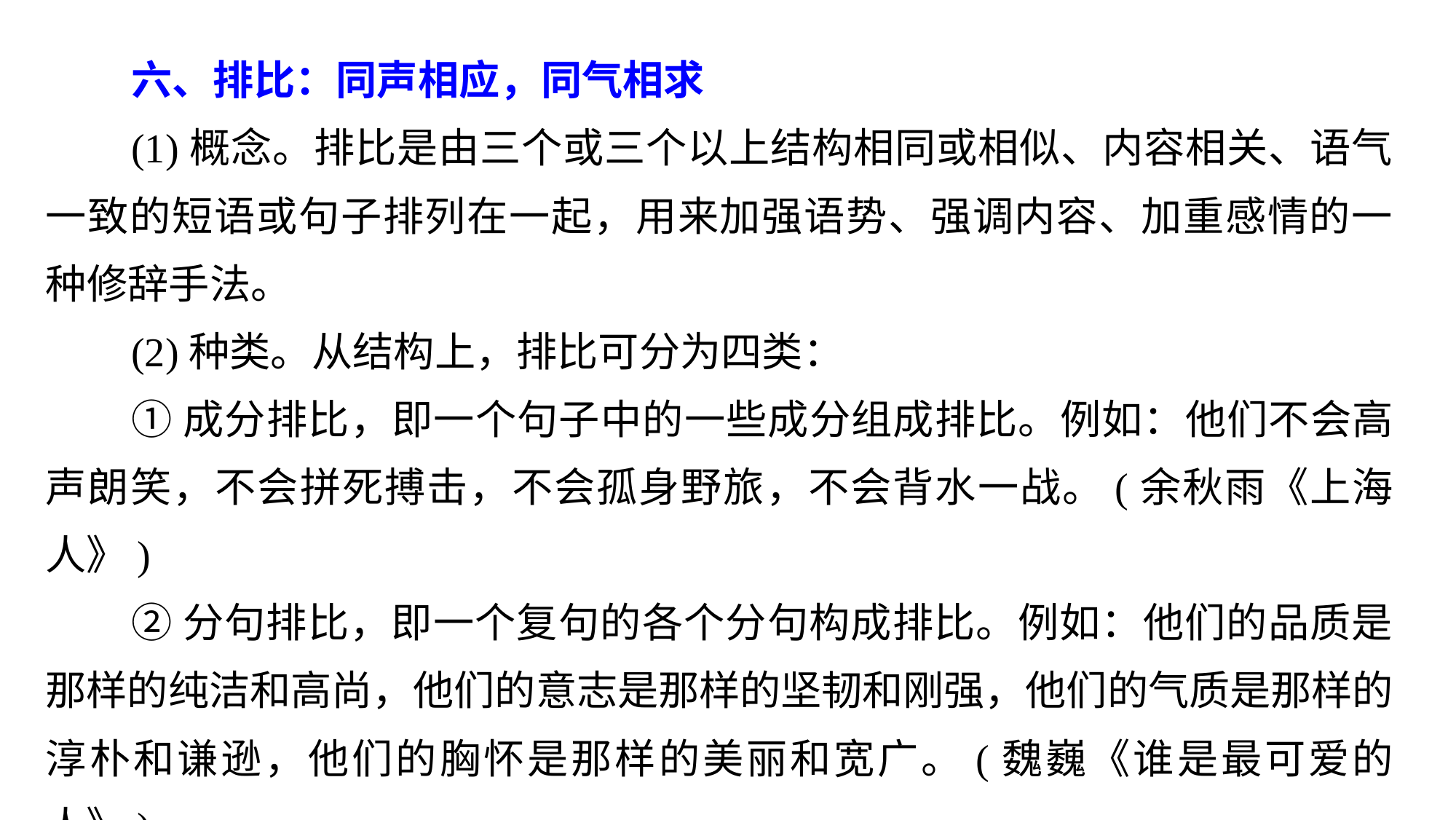

六、排比：同声相应，同气相求
(1)概念。排比是由三个或三个以上结构相同或相似、内容相关、语气一致的短语或句子排列在一起，用来加强语势、强调内容、加重感情的一种修辞手法。
(2)种类。从结构上，排比可分为四类：
①成分排比，即一个句子中的一些成分组成排比。例如：他们不会高声朗笑，不会拼死搏击，不会孤身野旅，不会背水一战。(余秋雨《上海人》)
②分句排比，即一个复句的各个分句构成排比。例如：他们的品质是那样的纯洁和高尚，他们的意志是那样的坚韧和刚强，他们的气质是那样的淳朴和谦逊，他们的胸怀是那样的美丽和宽广。(魏巍《谁是最可爱的人》)